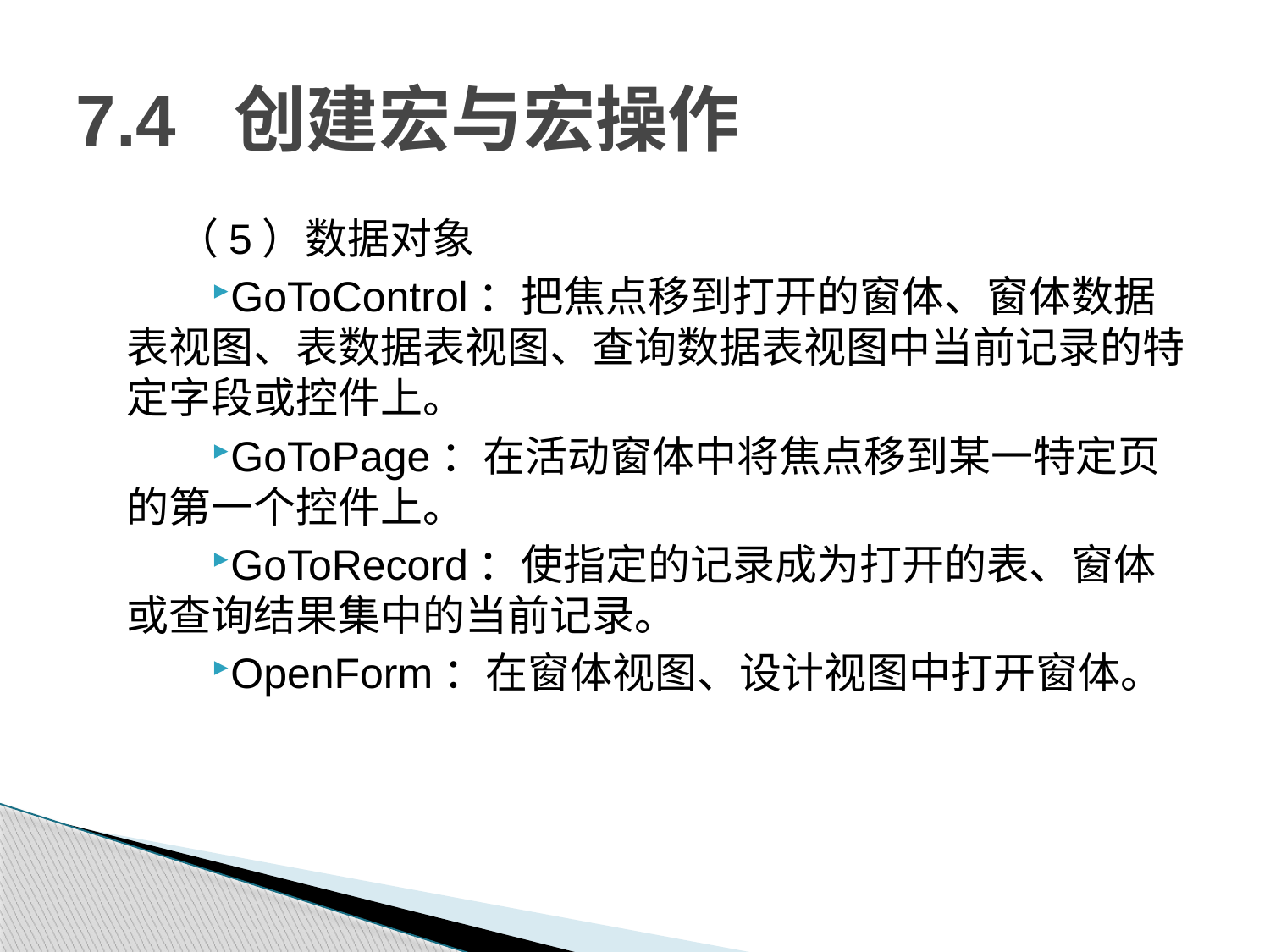

# 7.4  创建宏与宏操作
（5）数据对象
GoToControl：把焦点移到打开的窗体、窗体数据表视图、表数据表视图、查询数据表视图中当前记录的特定字段或控件上。
GoToPage：在活动窗体中将焦点移到某一特定页的第一个控件上。
GoToRecord：使指定的记录成为打开的表、窗体或查询结果集中的当前记录。
OpenForm：在窗体视图、设计视图中打开窗体。